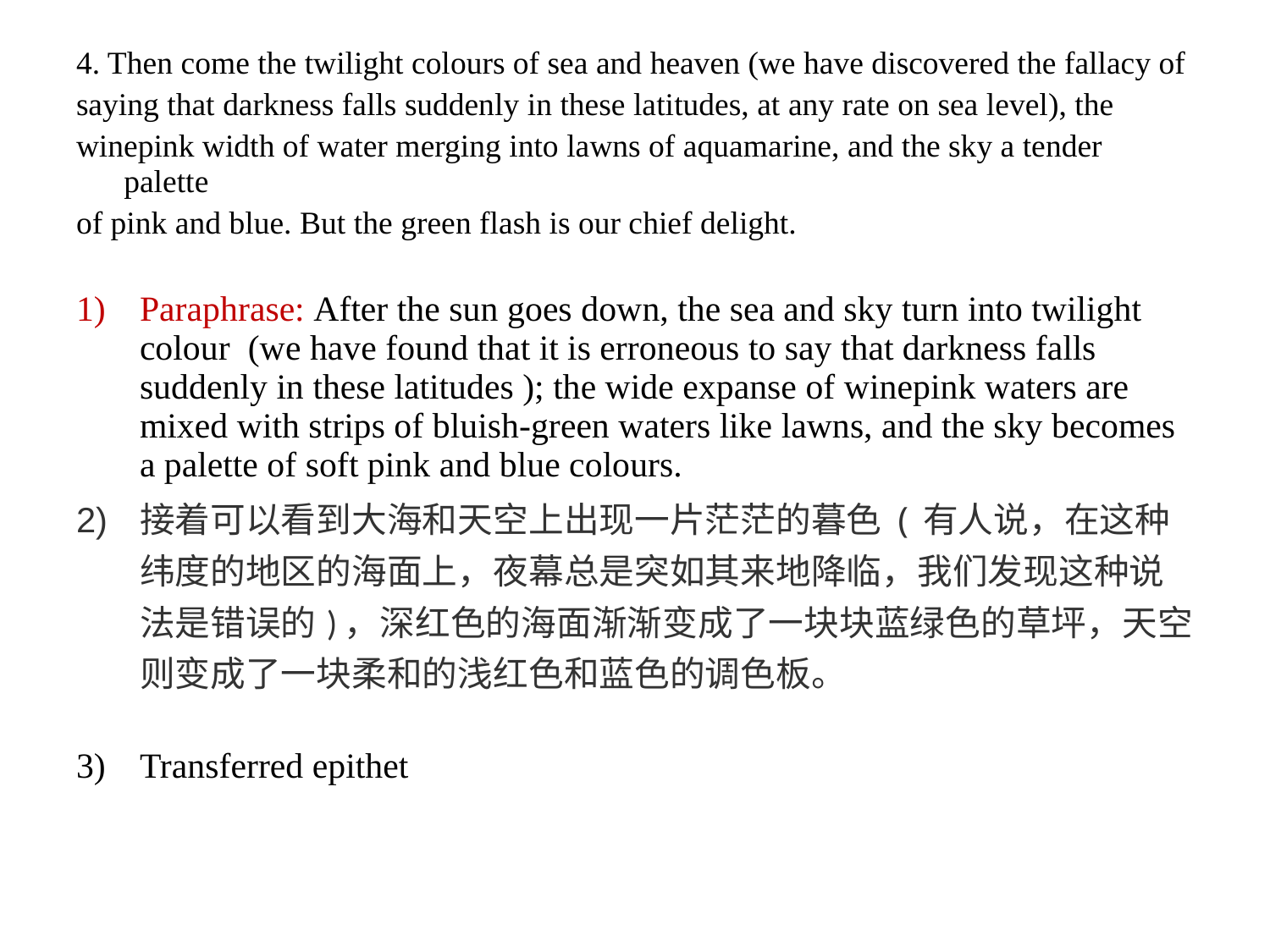

4. Then come the twilight colours of sea and heaven (we have discovered the fallacy of
saying that darkness falls suddenly in these latitudes, at any rate on sea level), the
winepink width of water merging into lawns of aquamarine, and the sky a tender palette
of pink and blue. But the green flash is our chief delight.

Paraphrase: After the sun goes down, the sea and sky turn into twilight colour  (we have found that it is erroneous to say that darkness falls suddenly in these latitudes ); the wide expanse of winepink waters are mixed with strips of bluish-green waters like lawns, and the sky becomes a palette of soft pink and blue colours.
接着可以看到大海和天空上出现一片茫茫的暮色(有人说，在这种纬度的地区的海面上，夜幕总是突如其来地降临，我们发现这种说法是错误的)，深红色的海面渐渐变成了一块块蓝绿色的草坪，天空则变成了一块柔和的浅红色和蓝色的调色板。

Transferred epithet